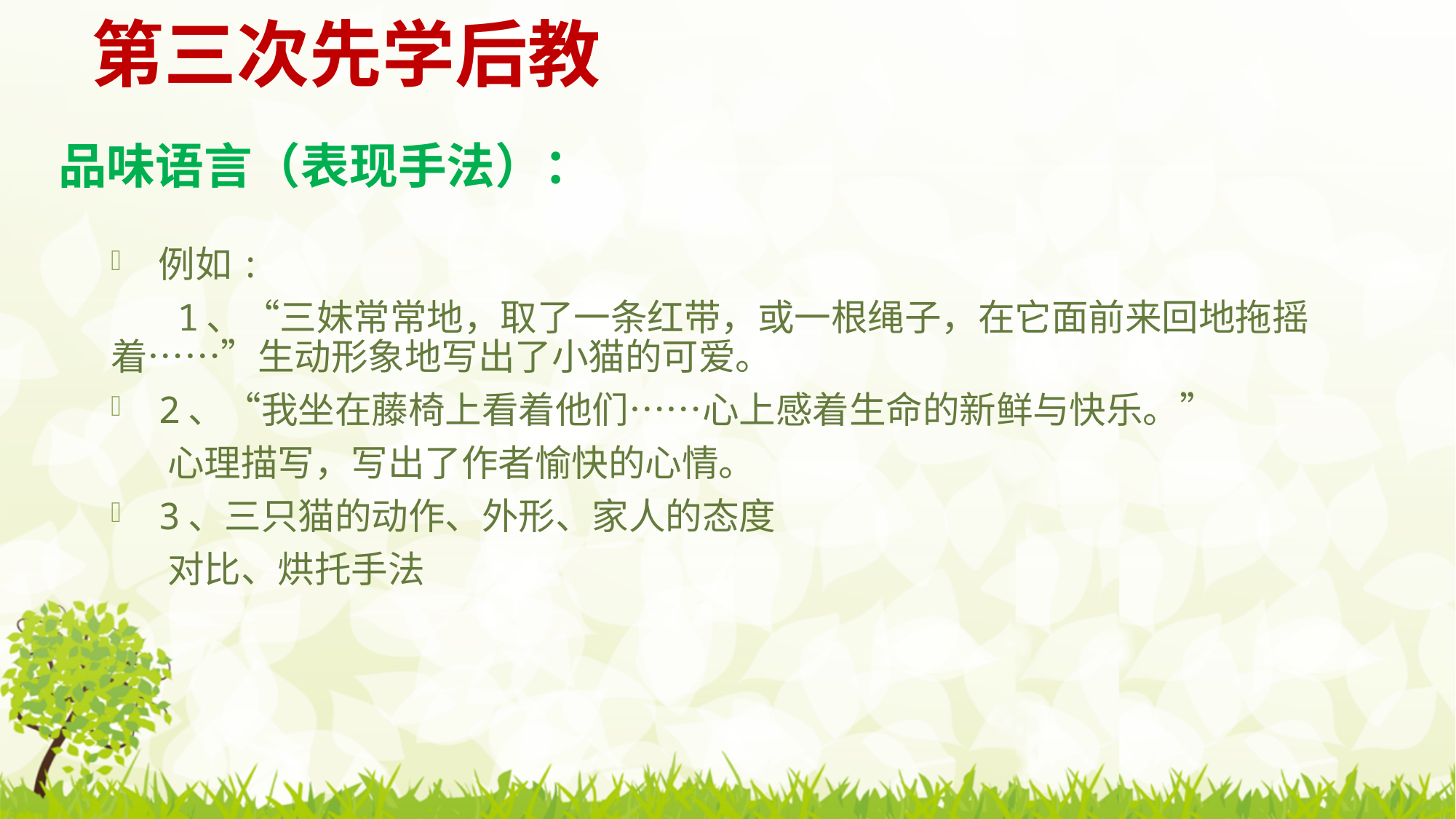

第三次先学后教
# 品味语言（表现手法）：

例如:
   1、“三妹常常地，取了一条红带，或一根绳子，在它面前来回地拖摇着……”生动形象地写出了小猫的可爱。
2、“我坐在藤椅上看着他们……心上感着生命的新鲜与快乐。”
      心理描写，写出了作者愉快的心情。
3、三只猫的动作、外形、家人的态度
      对比、烘托手法